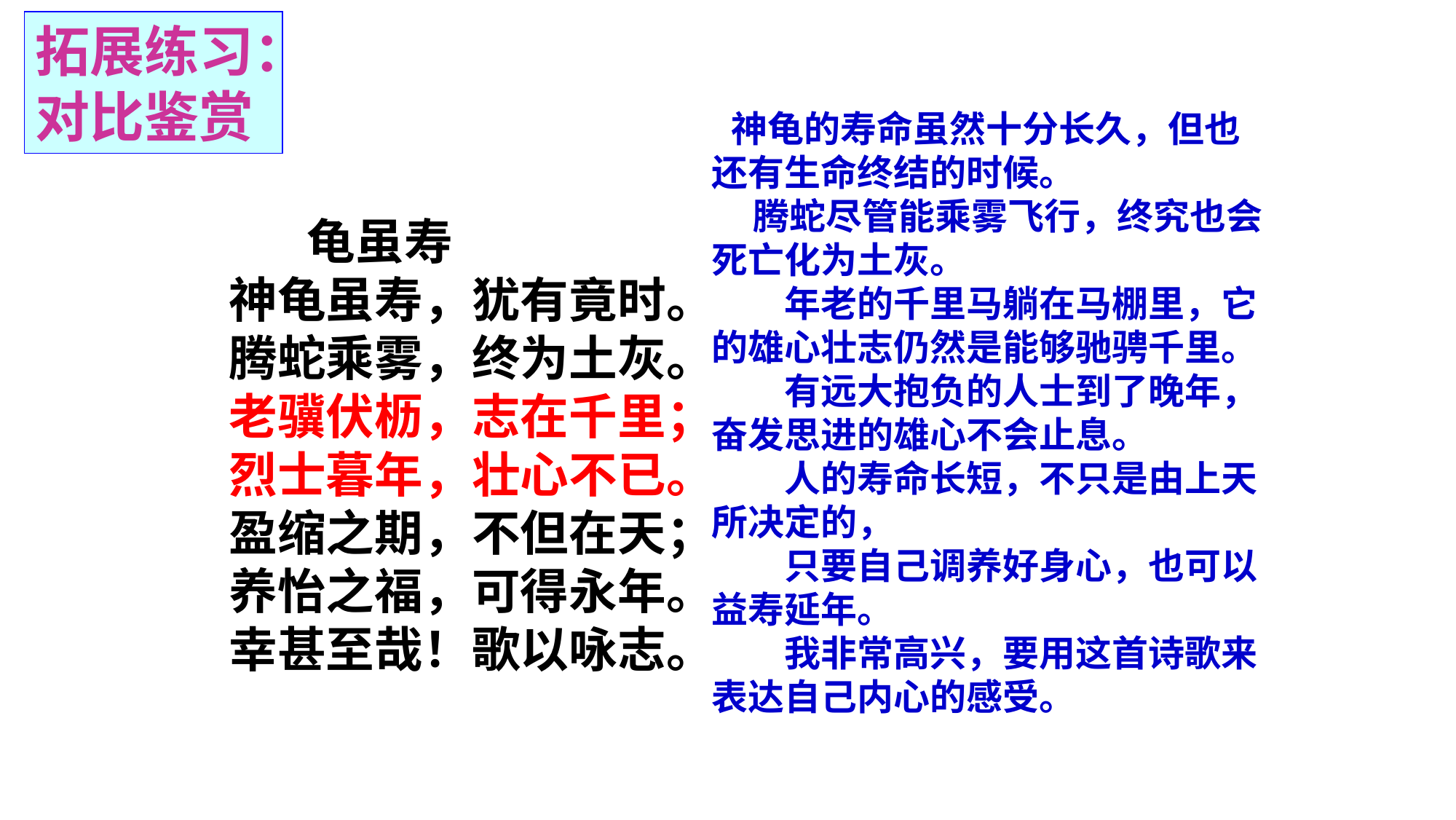

拓展练习：对比鉴赏

  神龟的寿命虽然十分长久，但也还有生命终结的时候。
    腾蛇尽管能乘雾飞行，终究也会死亡化为土灰。
　　年老的千里马躺在马棚里，它的雄心壮志仍然是能够驰骋千里。
　　有远大抱负的人士到了晚年，奋发思进的雄心不会止息。
　　人的寿命长短，不只是由上天所决定的，
　　只要自己调养好身心，也可以益寿延年。
　　我非常高兴，要用这首诗歌来表达自己内心的感受。

      龟虽寿
神龟虽寿，犹有竟时。
腾蛇乘雾，终为土灰。
老骥伏枥，志在千里；
烈士暮年，壮心不已。
盈缩之期，不但在天；
养怡之福，可得永年。
幸甚至哉！歌以咏志。